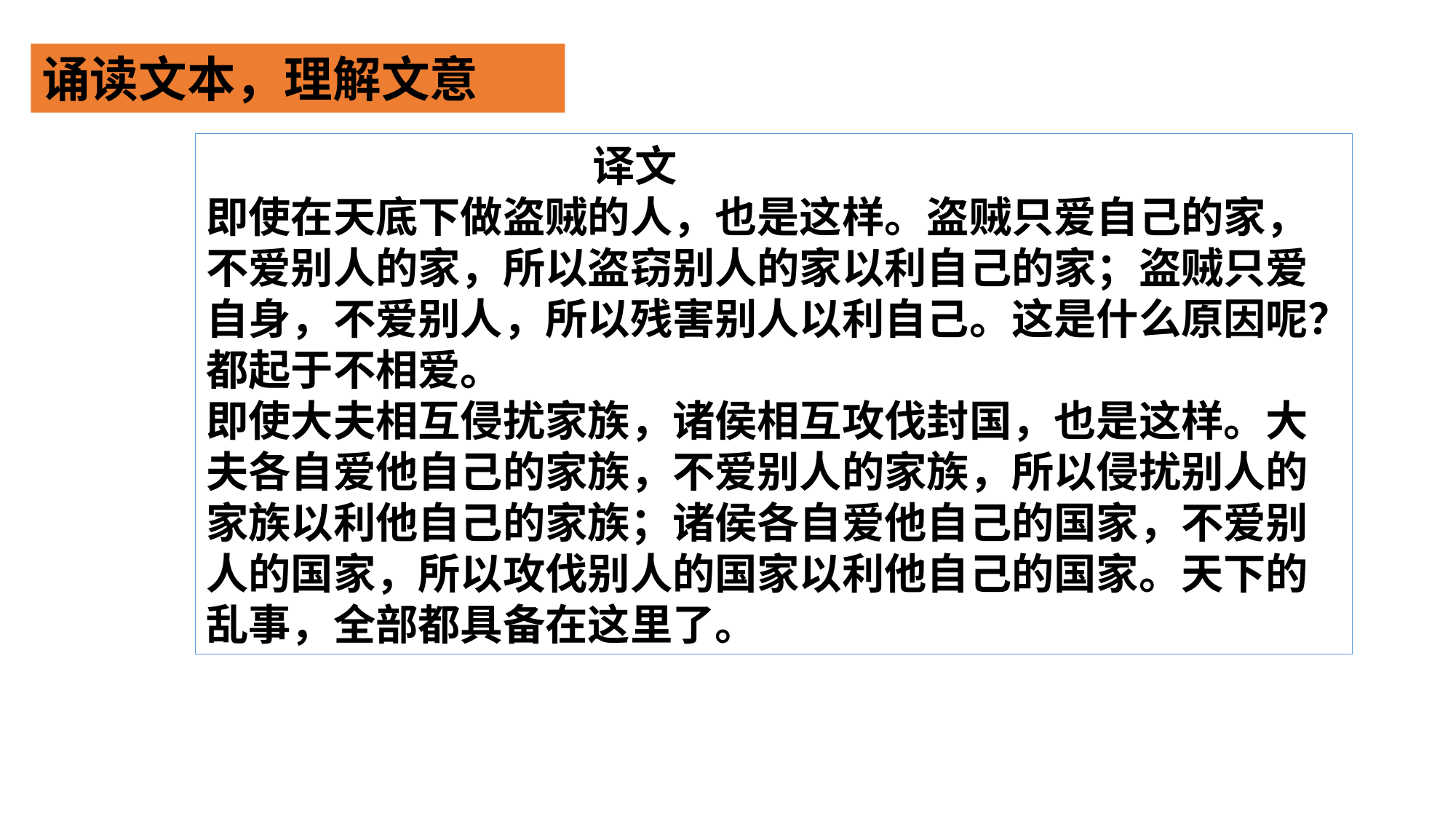

诵读文本，理解文意
                                       译文
即使在天底下做盗贼的人，也是这样。盗贼只爱自己的家，不爱别人的家，所以盗窃别人的家以利自己的家；盗贼只爱自身，不爱别人，所以残害别人以利自己。这是什么原因呢？都起于不相爱。
即使大夫相互侵扰家族，诸侯相互攻伐封国，也是这样。大夫各自爱他自己的家族，不爱别人的家族，所以侵扰别人的家族以利他自己的家族；诸侯各自爱他自己的国家，不爱别人的国家，所以攻伐别人的国家以利他自己的国家。天下的乱事，全部都具备在这里了。